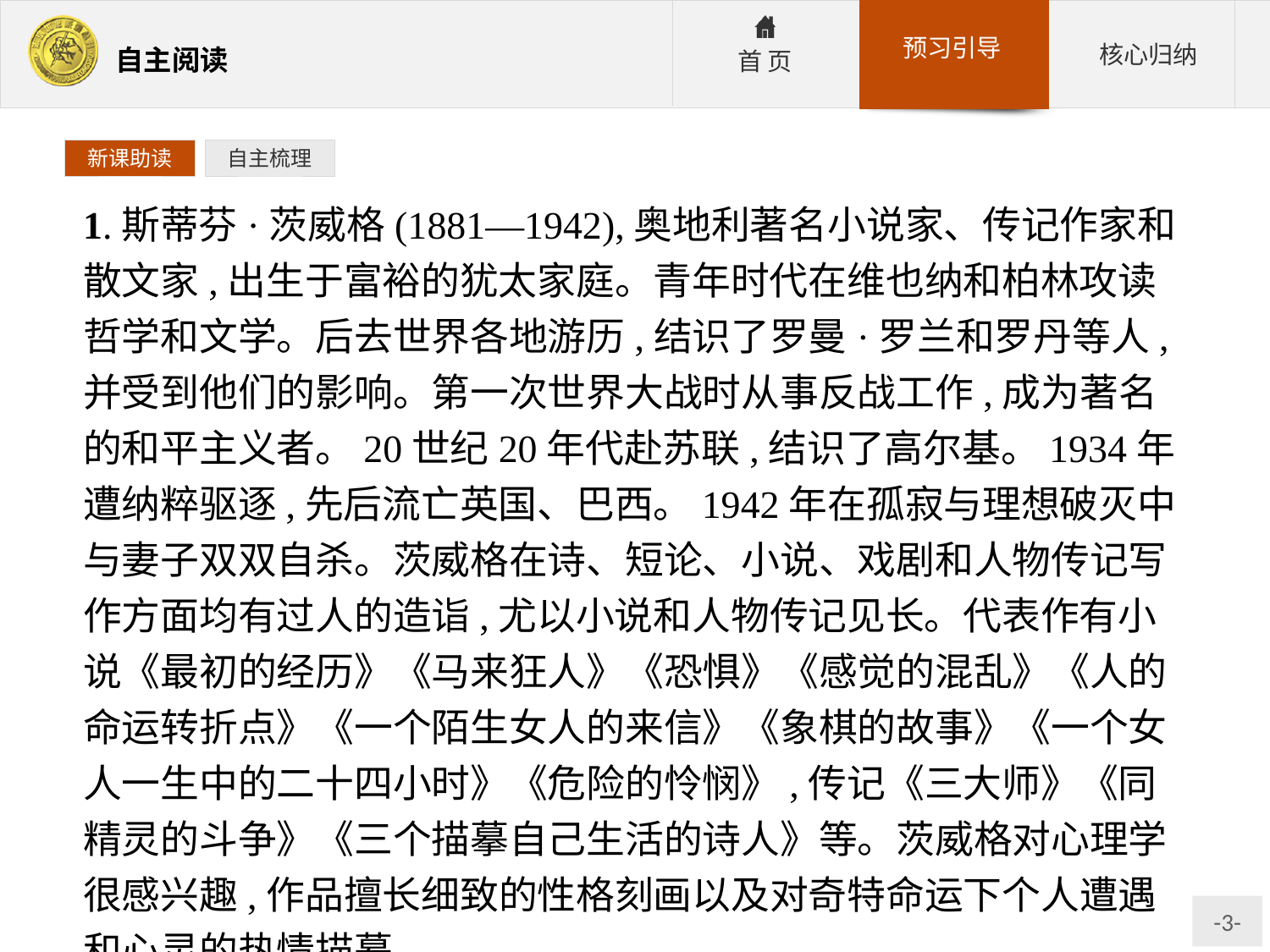

新课助读
自主梳理
1.斯蒂芬·茨威格(1881—1942),奥地利著名小说家、传记作家和散文家,出生于富裕的犹太家庭。青年时代在维也纳和柏林攻读哲学和文学。后去世界各地游历,结识了罗曼·罗兰和罗丹等人,并受到他们的影响。第一次世界大战时从事反战工作,成为著名的和平主义者。20世纪20年代赴苏联,结识了高尔基。1934年遭纳粹驱逐,先后流亡英国、巴西。1942年在孤寂与理想破灭中与妻子双双自杀。茨威格在诗、短论、小说、戏剧和人物传记写作方面均有过人的造诣,尤以小说和人物传记见长。代表作有小说《最初的经历》《马来狂人》《恐惧》《感觉的混乱》《人的命运转折点》《一个陌生女人的来信》《象棋的故事》《一个女人一生中的二十四小时》《危险的怜悯》,传记《三大师》《同精灵的斗争》《三个描摹自己生活的诗人》等。茨威格对心理学很感兴趣,作品擅长细致的性格刻画以及对奇特命运下个人遭遇和心灵的热情描摹。